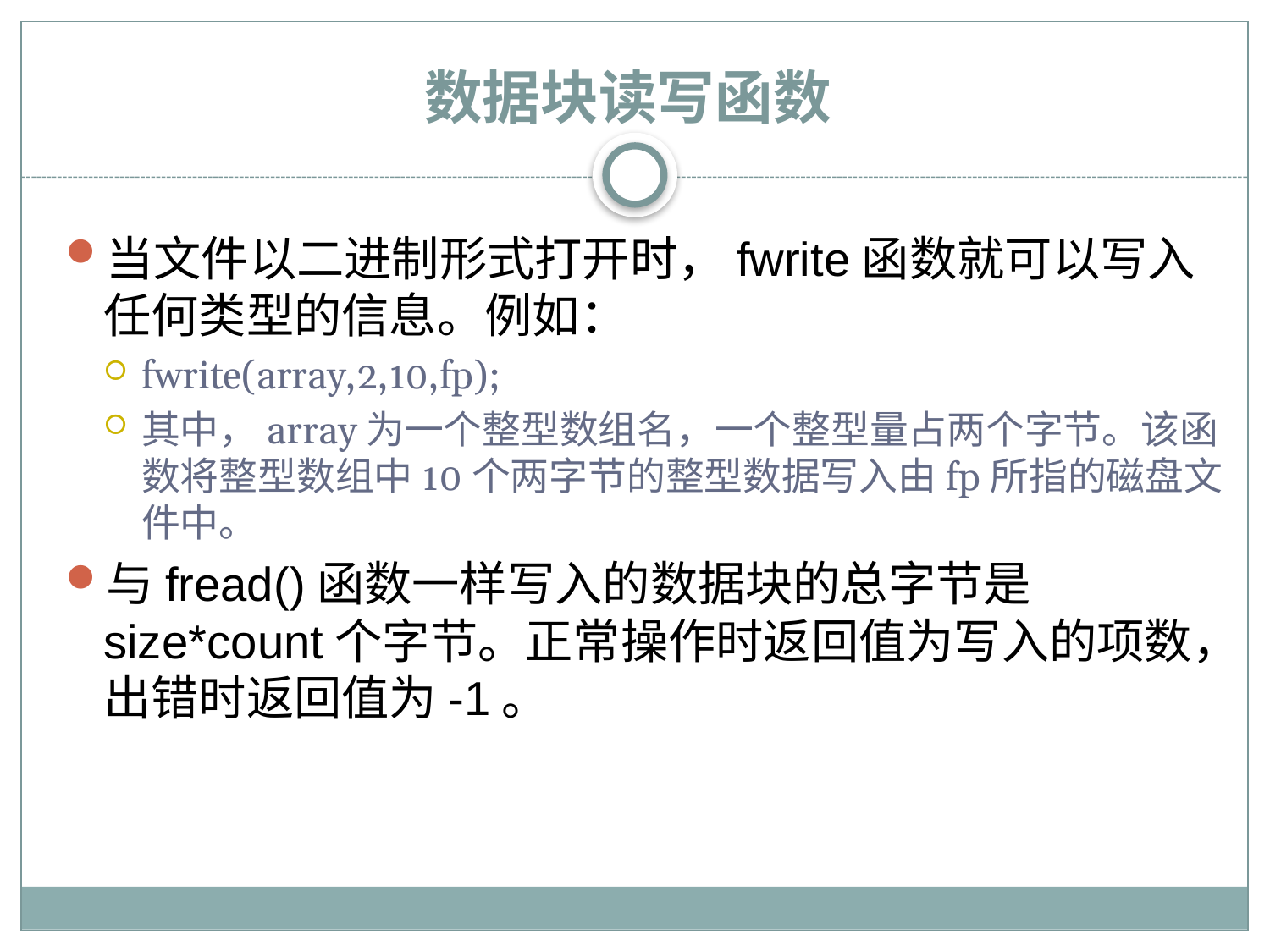

# 数据块读写函数
当文件以二进制形式打开时，fwrite函数就可以写入任何类型的信息。例如：
fwrite(array,2,10,fp);
其中，array为一个整型数组名，一个整型量占两个字节。该函数将整型数组中10个两字节的整型数据写入由fp所指的磁盘文件中。
与fread()函数一样写入的数据块的总字节是size*count个字节。正常操作时返回值为写入的项数，出错时返回值为-1。